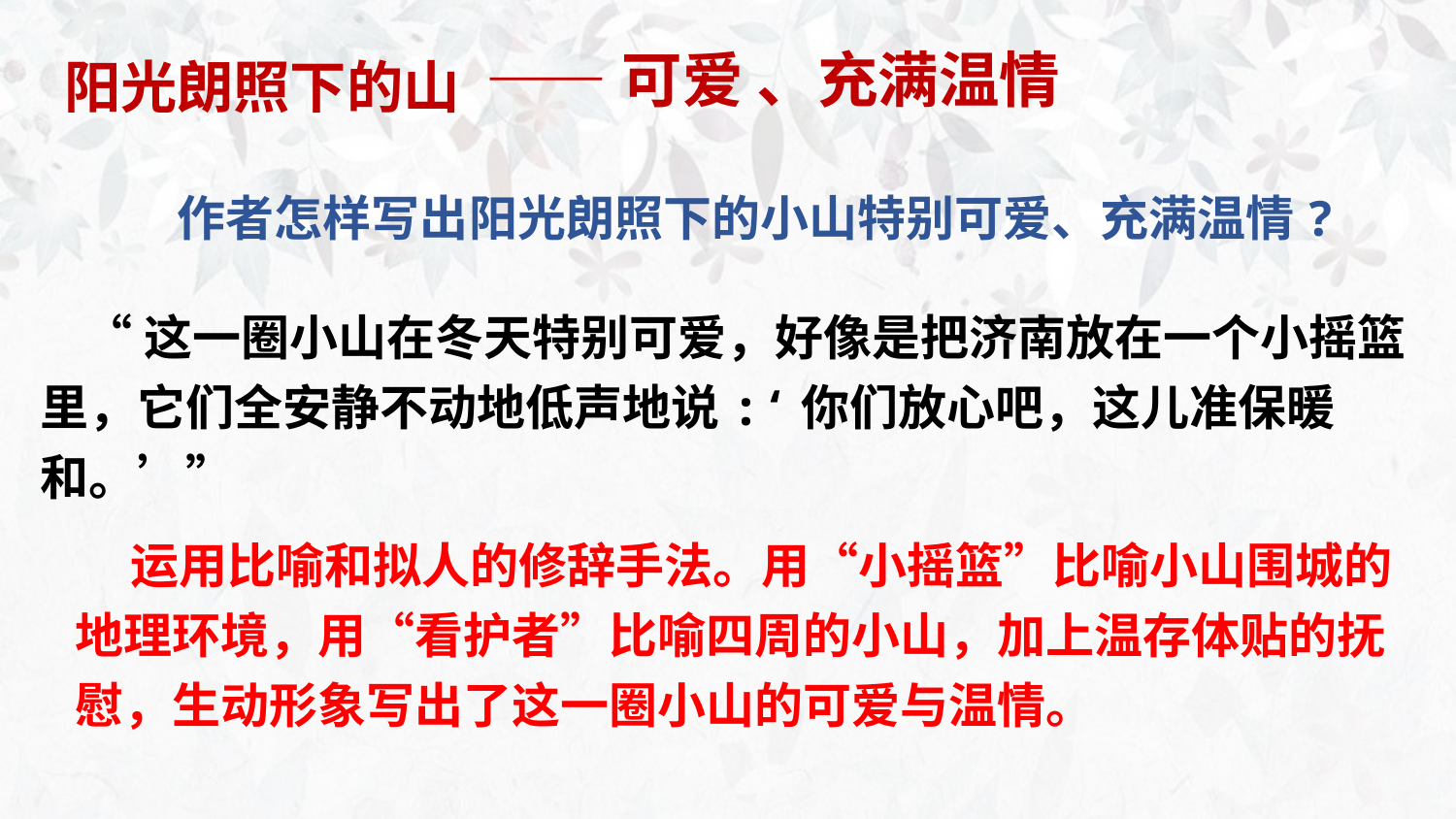

——可爱 、充满温情
阳光朗照下的山
作者怎样写出阳光朗照下的小山特别可爱、充满温情?
    “这一圈小山在冬天特别可爱，好像是把济南放在一个小摇篮里，它们全安静不动地低声地说:‘你们放心吧，这儿准保暖和。’”
    运用比喻和拟人的修辞手法。用“小摇篮”比喻小山围城的地理环境，用“看护者”比喻四周的小山，加上温存体贴的抚慰，生动形象写出了这一圈小山的可爱与温情。